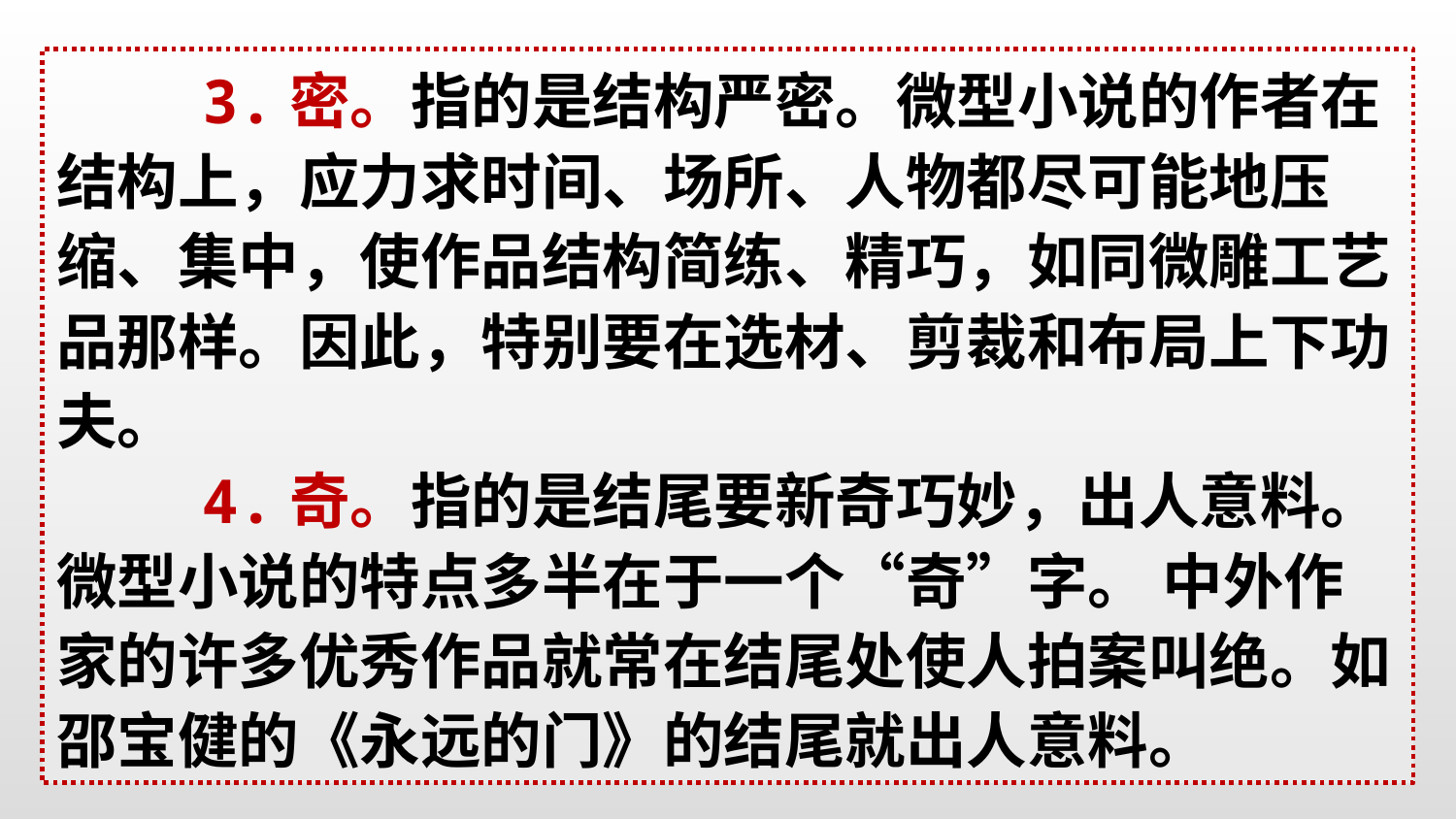

3.密。指的是结构严密。微型小说的作者在结构上，应力求时间、场所、人物都尽可能地压缩、集中，使作品结构简练、精巧，如同微雕工艺品那样。因此，特别要在选材、剪裁和布局上下功夫。
    4.奇。指的是结尾要新奇巧妙，出人意料。微型小说的特点多半在于一个“奇”字。 中外作家的许多优秀作品就常在结尾处使人拍案叫绝。如邵宝健的《永远的门》的结尾就出人意料。